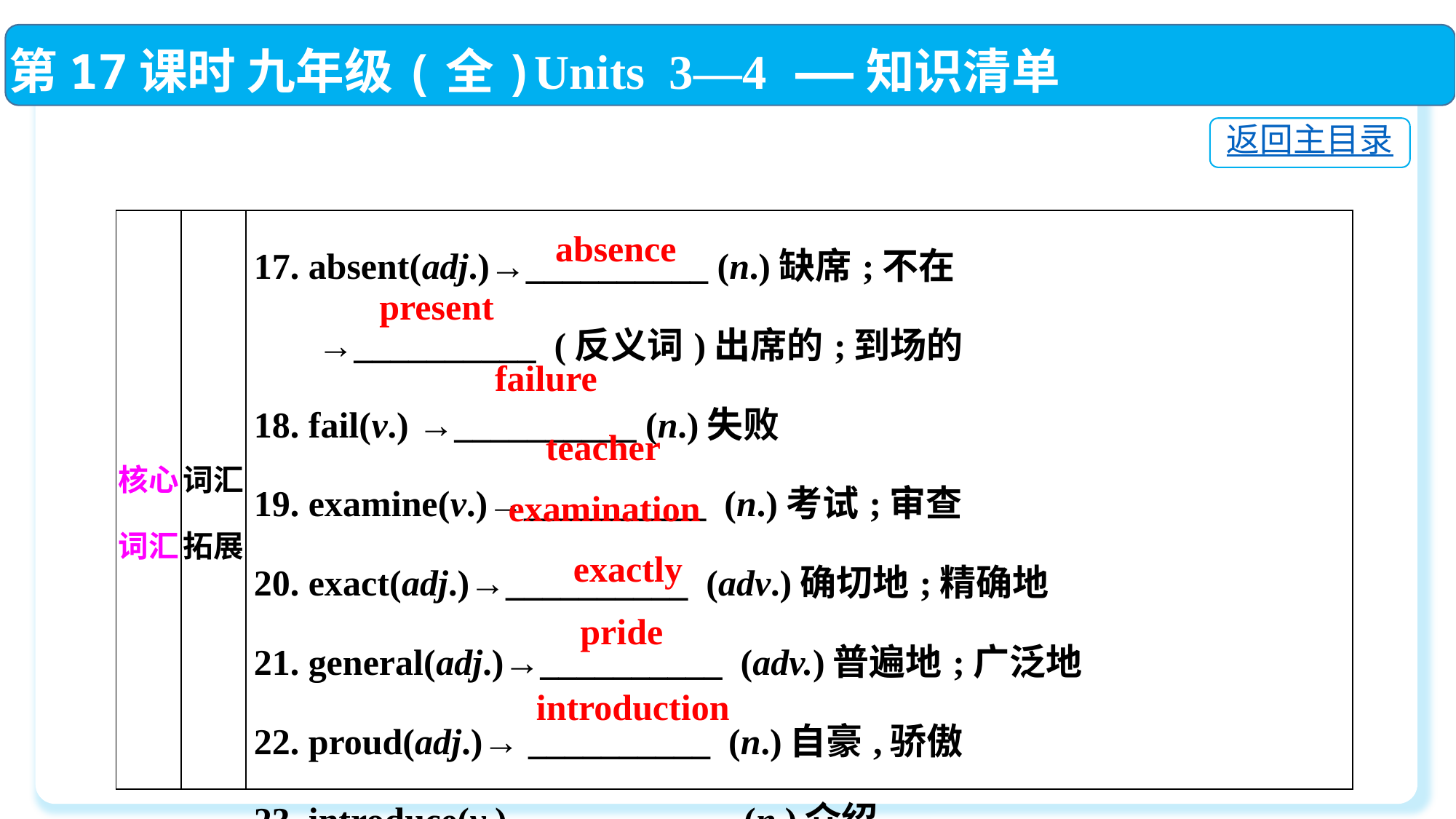

第17课时 九年级(全)Units  3—4 ——知识清单

返回主目录
| 核心词汇 | 词汇拓展 | 17. absent(adj.)→\_\_\_\_\_\_\_\_\_\_ (n.)缺席;不在 →\_\_\_\_\_\_\_\_\_\_ (反义词)出席的;到场的 18. fail(v.) →\_\_\_\_\_\_\_\_\_\_ (n.)失败 19. examine(v.)→\_\_\_\_\_\_\_\_\_\_ (n.)考试;审查 20. exact(adj.)→\_\_\_\_\_\_\_\_\_\_ (adv.)确切地;精确地 21. general(adj.)→\_\_\_\_\_\_\_\_\_\_ (adv.)普遍地;广泛地 22. proud(adj.)→ \_\_\_\_\_\_\_\_\_\_ (n.)自豪,骄傲 23. introduce(v.)→\_\_\_\_\_\_\_\_\_\_ (n.)介绍 |
| --- | --- | --- |

absence
present
failure
teacher
examination
exactly
pride
introduction